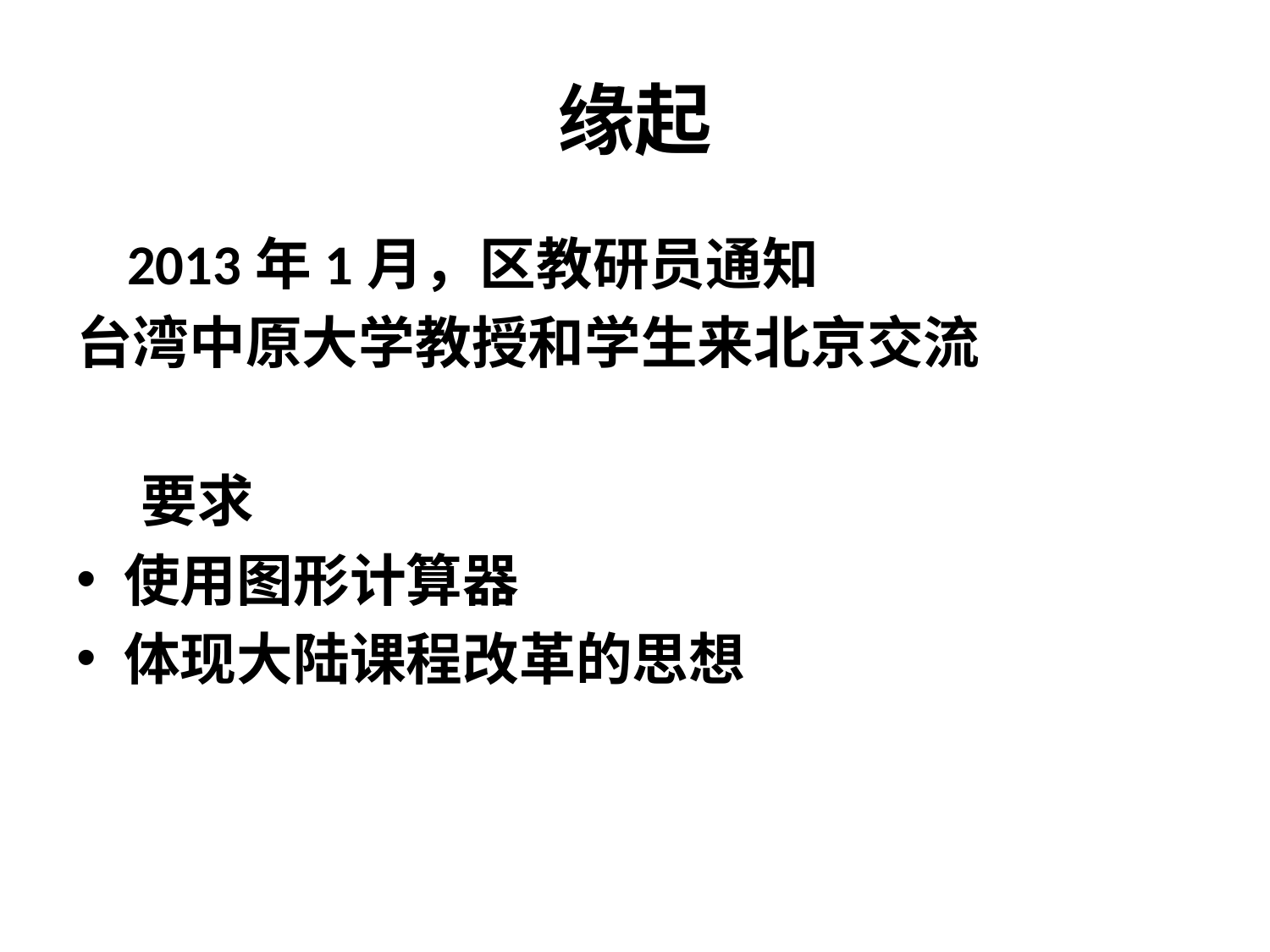

# 缘起
    2013年1月，区教研员通知
台湾中原大学教授和学生来北京交流

    要求
使用图形计算器
体现大陆课程改革的思想